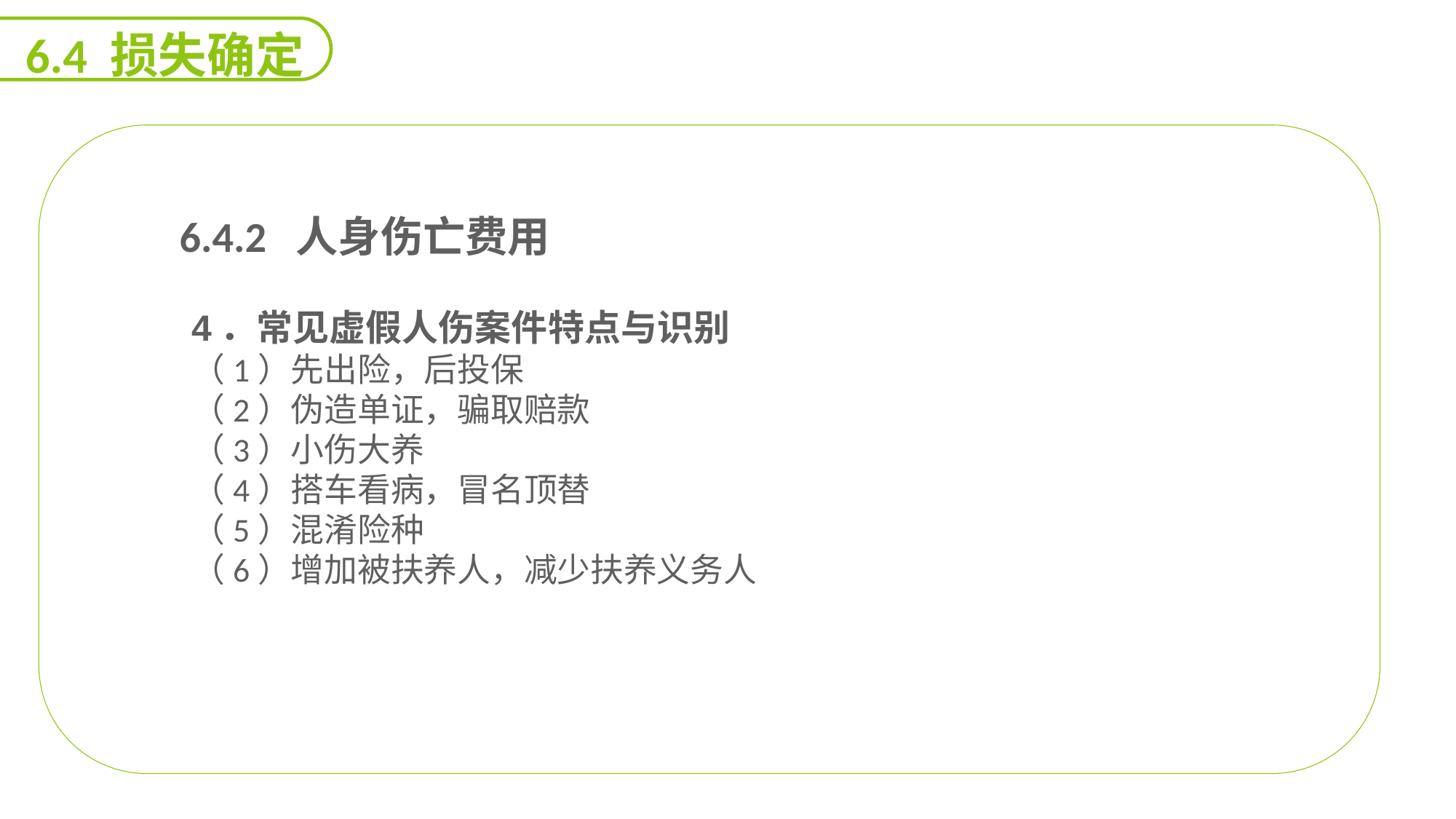

6.4 损失确定

 6.4.2  人身伤亡费用

4．常见虚假人伤案件特点与识别
（1）先出险，后投保
（2）伪造单证，骗取赔款
（3）小伤大养
（4）搭车看病，冒名顶替
（5）混淆险种
（6）增加被扶养人，减少扶养义务人
能力
目标
延迟符